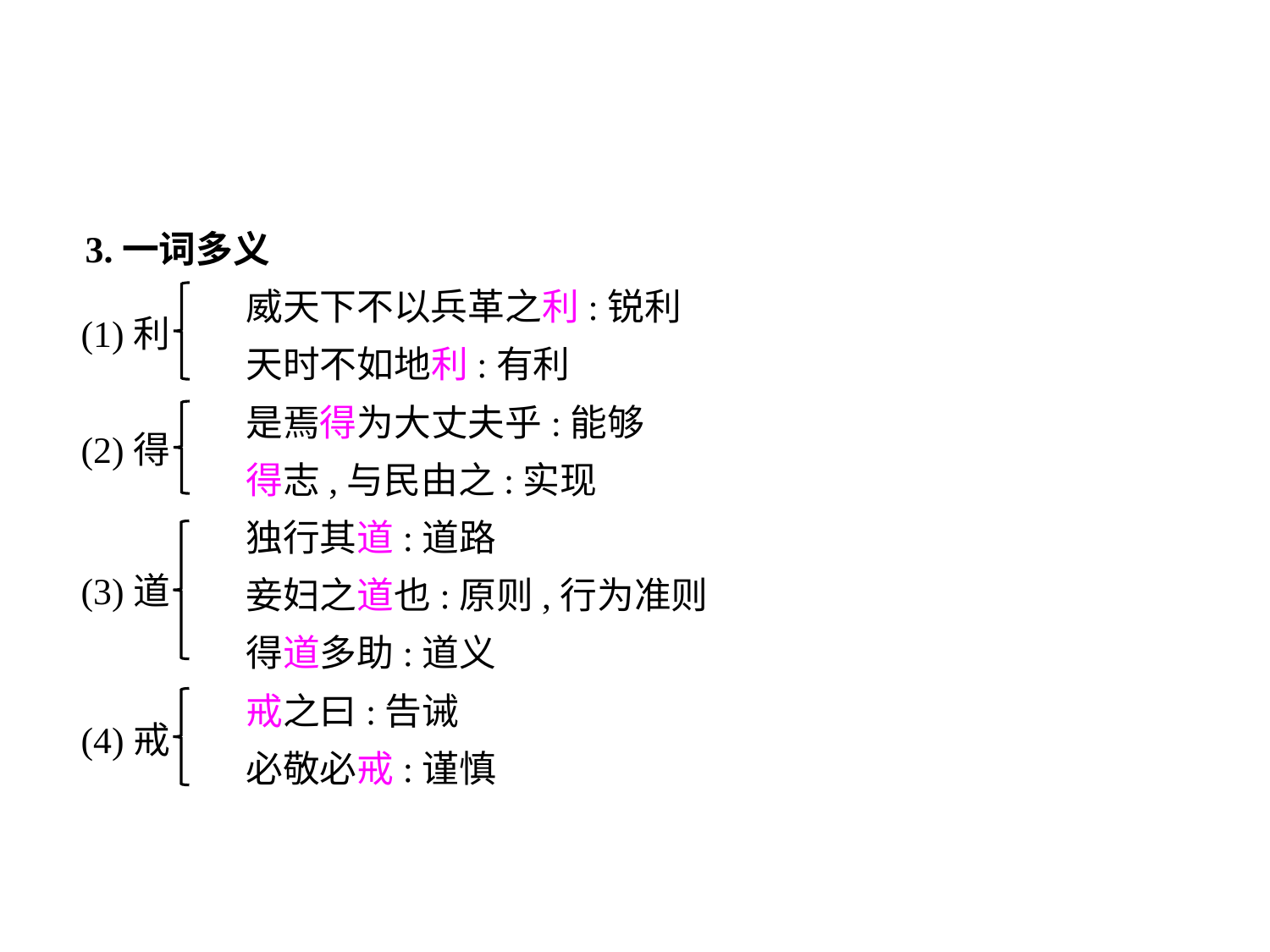

3.一词多义
	   威天下不以兵革之利:锐利
	   天时不如地利:有利
	   是焉得为大丈夫乎:能够
	   得志,与民由之:实现
	   独行其道:道路
	   妾妇之道也:原则,行为准则
	   得道多助:道义
	   戒之曰:告诫
	   必敬必戒:谨慎

(1)利

(2)得

(3)道

(4)戒